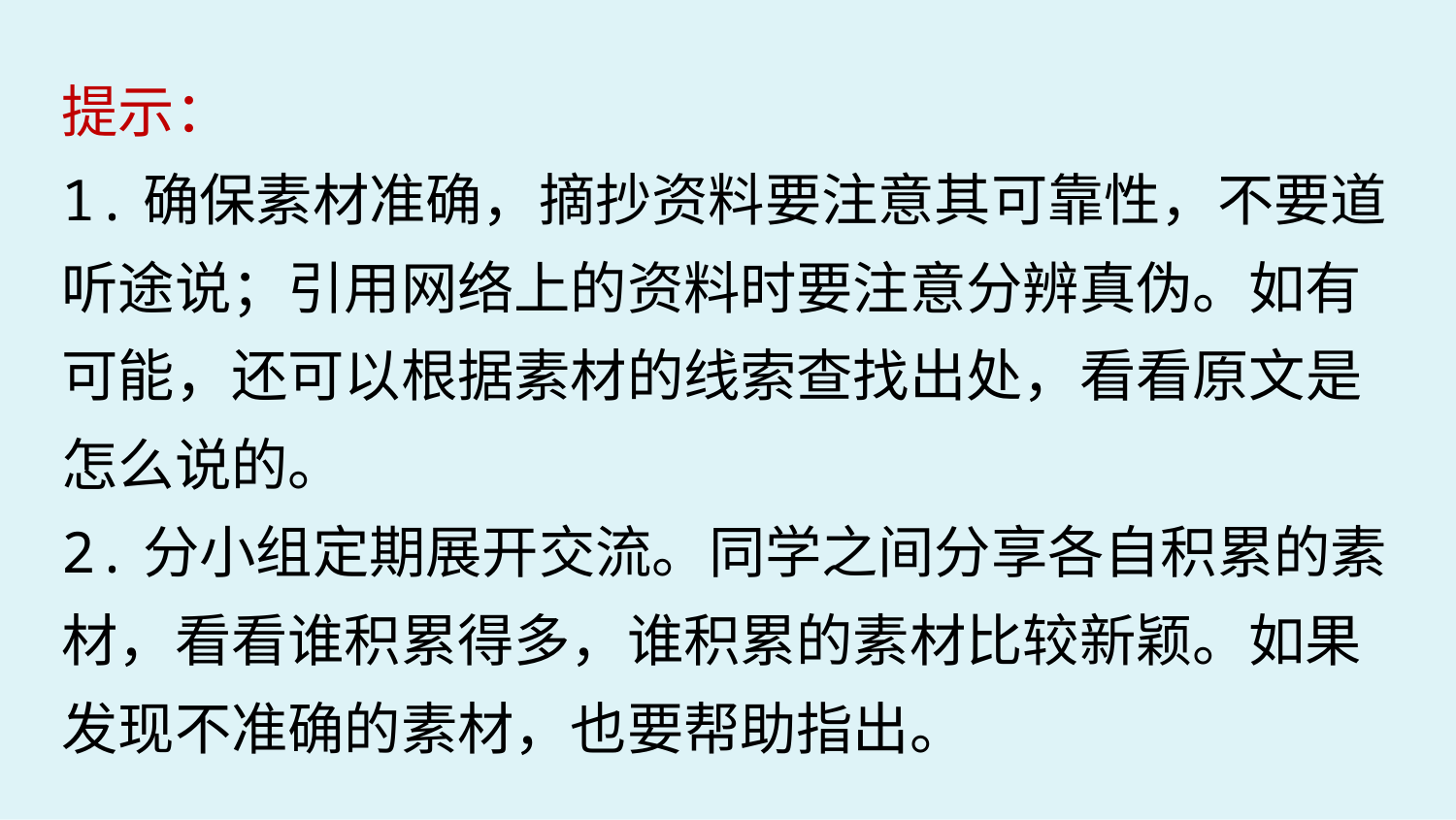

提示：
1.确保素材准确，摘抄资料要注意其可靠性，不要道听途说；引用网络上的资料时要注意分辨真伪。如有可能，还可以根据素材的线索查找出处，看看原文是怎么说的。
2.分小组定期展开交流。同学之间分享各自积累的素材，看看谁积累得多，谁积累的素材比较新颖。如果发现不准确的素材，也要帮助指出。